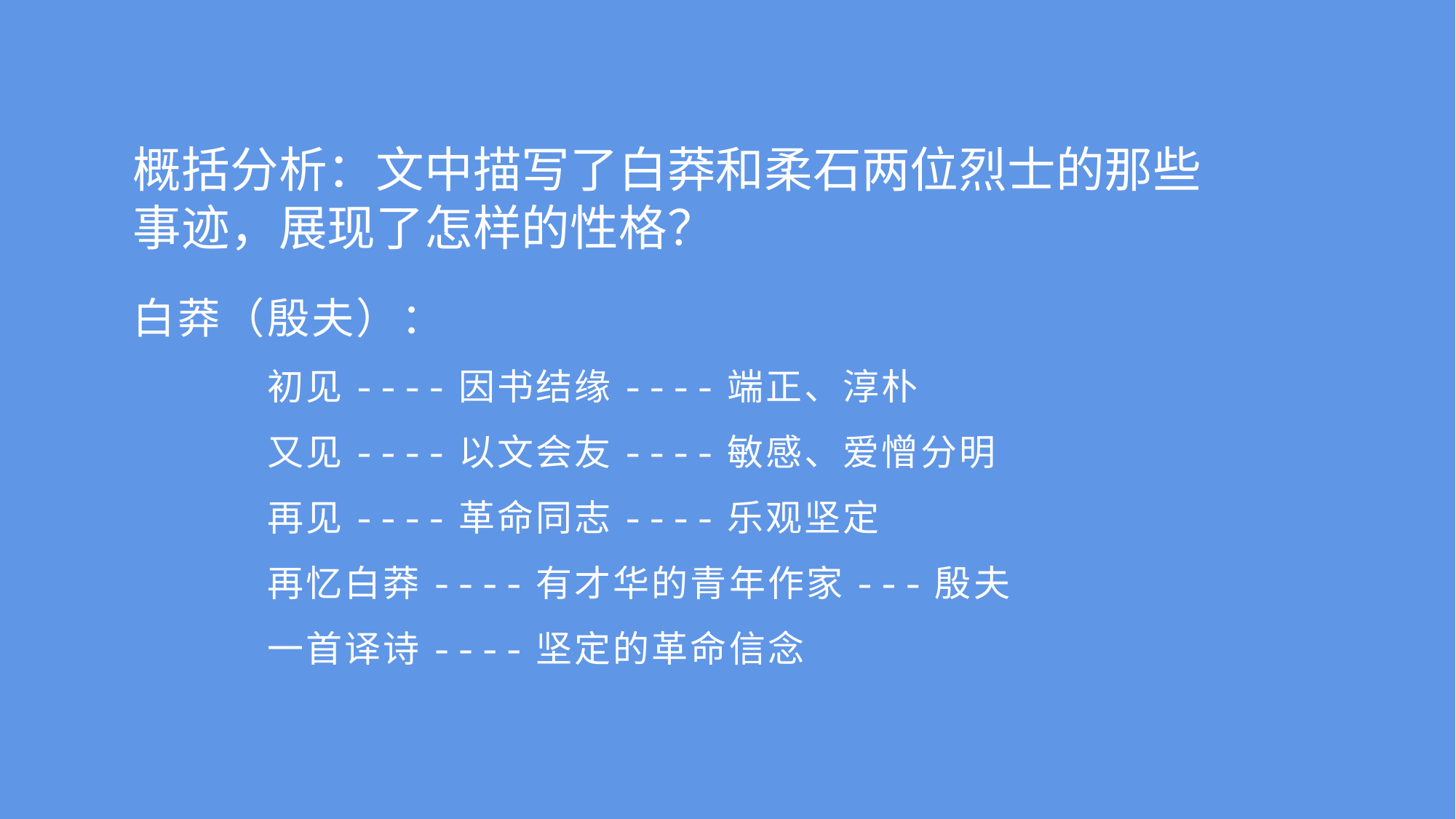

概括分析：文中描写了白莽和柔石两位烈士的那些事迹，展现了怎样的性格？
白莽（殷夫）：
            初见----因书结缘----端正、淳朴
            又见----以文会友----敏感、爱憎分明
            再见----革命同志----乐观坚定
            再忆白莽----有才华的青年作家---殷夫
            一首译诗----坚定的革命信念